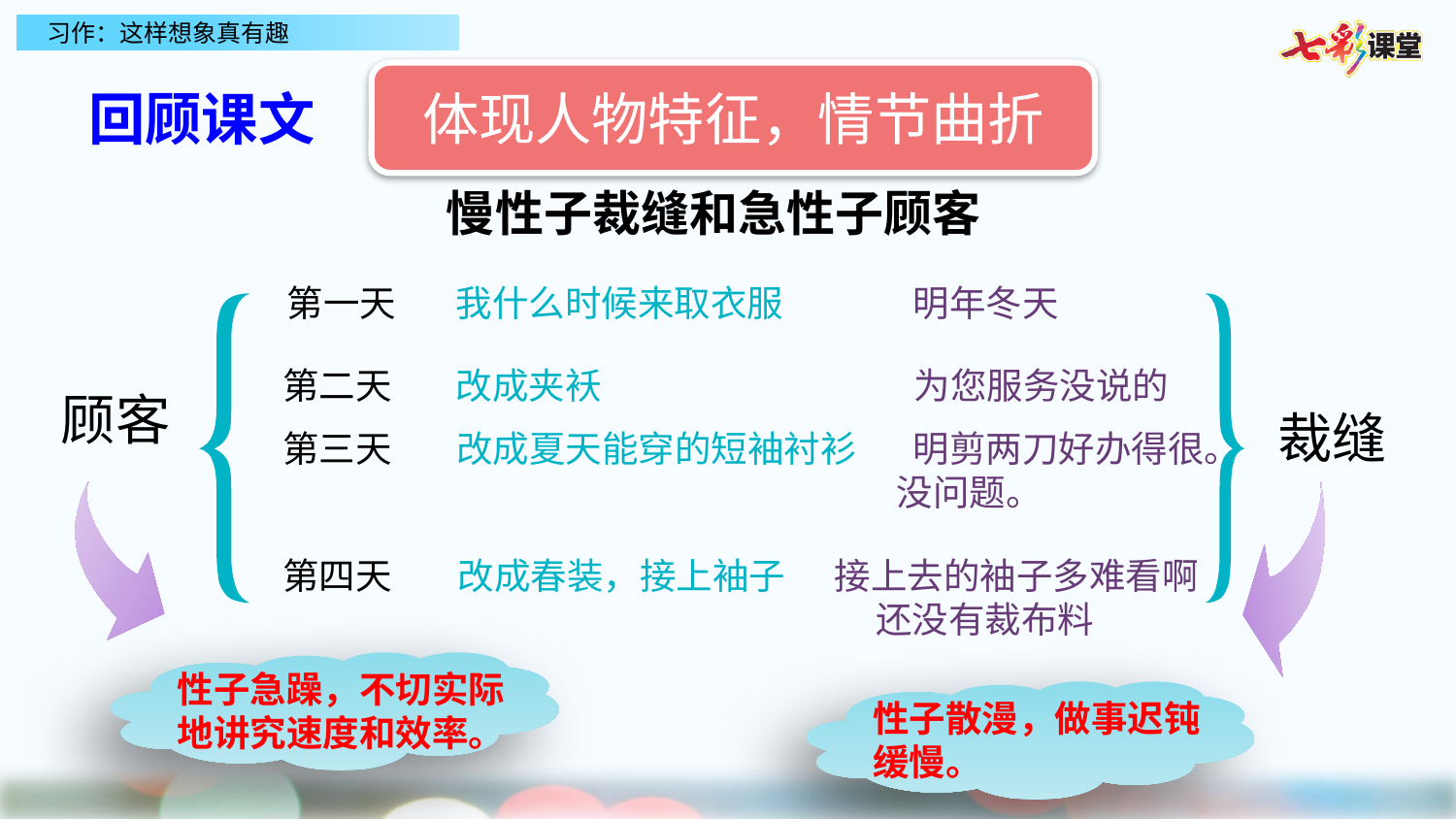

体现人物特征，情节曲折
回顾课文
慢性子裁缝和急性子顾客
第一天
 我什么时候来取衣服
 明年冬天

第二天
 改成夹袄
 为您服务没说的
顾客
裁缝
第三天
 改成夏天能穿的短袖衬衫
 明剪两刀好办得很。
没问题。

第四天
 改成春装，接上袖子
 接上去的袖子多难看啊
      还没有裁布料

性子急躁，不切实际地讲究速度和效率。

性子散漫，做事迟钝缓慢。